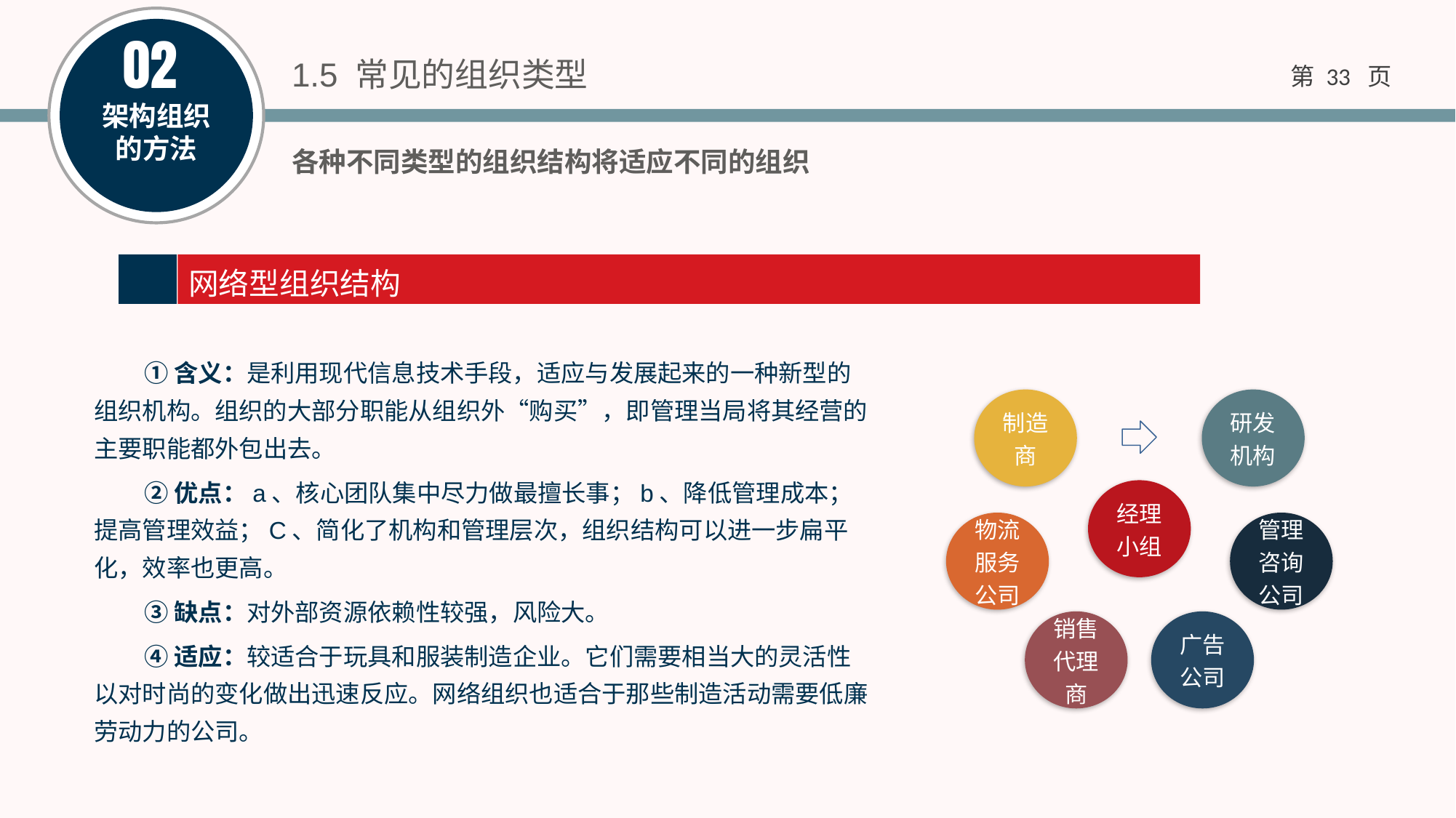

1.5 常见的组织类型

各种不同类型的组织结构将适应不同的组织

网络型组织结构
经理
小组
研发
机构
管理咨询公司
销售代理商
广告
公司
物流服务公司
制造商
①含义：是利用现代信息技术手段，适应与发展起来的一种新型的组织机构。组织的大部分职能从组织外“购买”，即管理当局将其经营的主要职能都外包出去。
②优点：a、核心团队集中尽力做最擅长事；b、降低管理成本；提高管理效益；C、简化了机构和管理层次，组织结构可以进一步扁平化，效率也更高。
③缺点：对外部资源依赖性较强，风险大。
④适应：较适合于玩具和服装制造企业。它们需要相当大的灵活性以对时尚的变化做出迅速反应。网络组织也适合于那些制造活动需要低廉劳动力的公司。